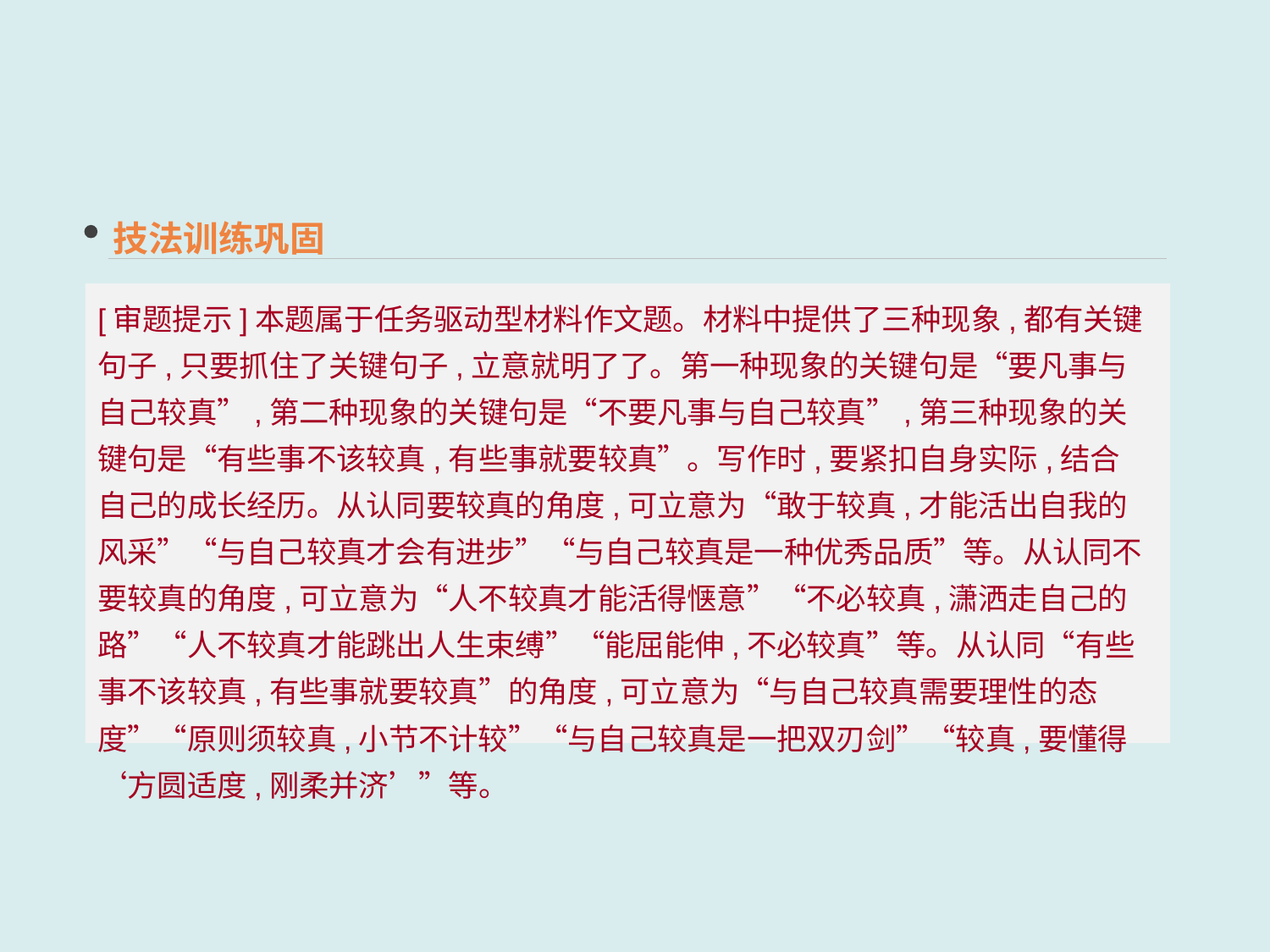

技法训练巩固

[审题提示]本题属于任务驱动型材料作文题。材料中提供了三种现象,都有关键句子,只要抓住了关键句子,立意就明了了。第一种现象的关键句是“要凡事与自己较真”,第二种现象的关键句是“不要凡事与自己较真”,第三种现象的关键句是“有些事不该较真,有些事就要较真”。写作时,要紧扣自身实际,结合自己的成长经历。从认同要较真的角度,可立意为“敢于较真,才能活出自我的风采”“与自己较真才会有进步”“与自己较真是一种优秀品质”等。从认同不要较真的角度,可立意为“人不较真才能活得惬意”“不必较真,潇洒走自己的路”“人不较真才能跳出人生束缚”“能屈能伸,不必较真”等。从认同“有些事不该较真,有些事就要较真”的角度,可立意为“与自己较真需要理性的态度”“原则须较真,小节不计较”“与自己较真是一把双刃剑”“较真,要懂得‘方圆适度,刚柔并济’”等。